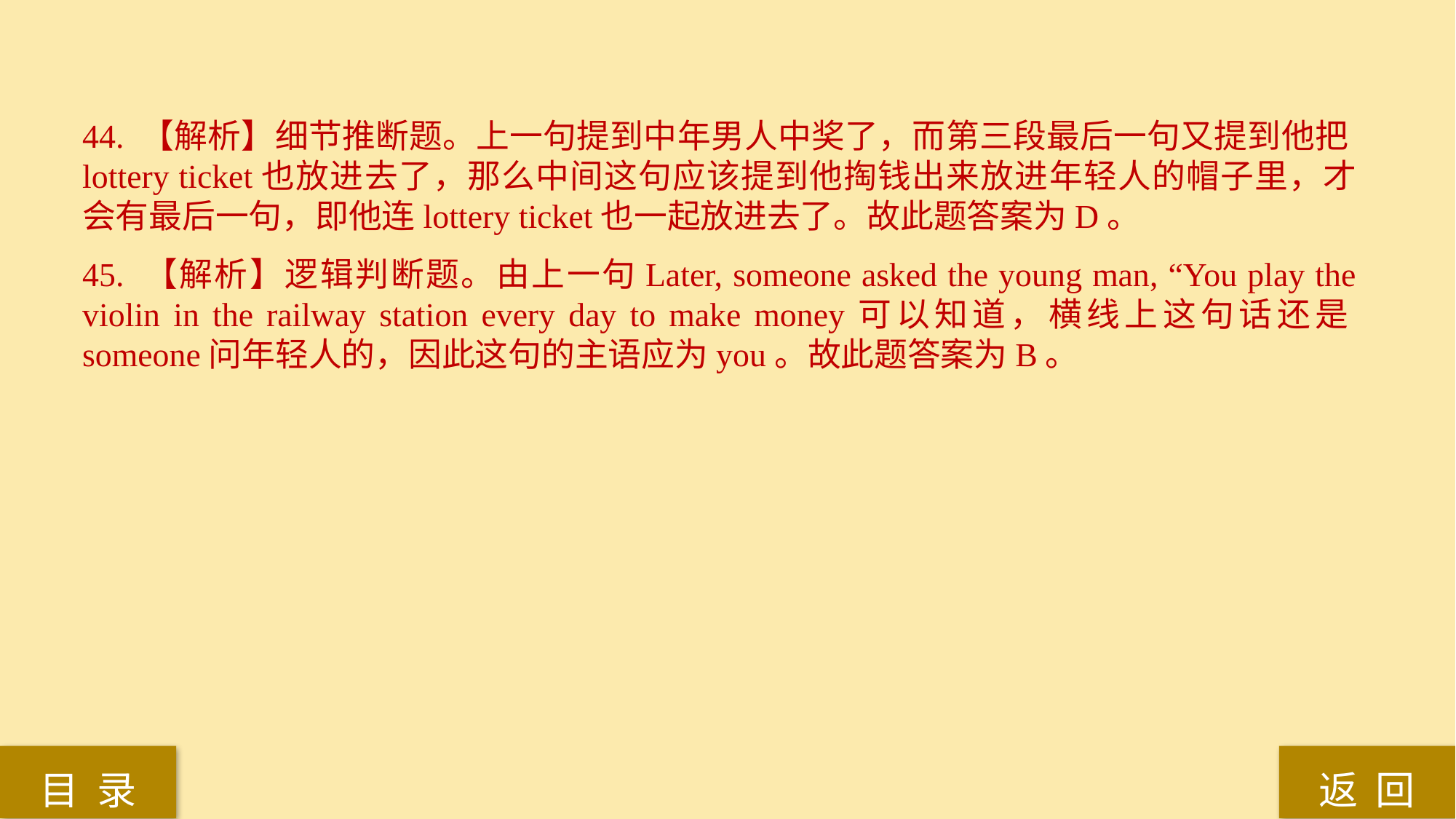

44. 【解析】细节推断题。上一句提到中年男人中奖了，而第三段最后一句又提到他把lottery ticket也放进去了，那么中间这句应该提到他掏钱出来放进年轻人的帽子里，才会有最后一句，即他连lottery ticket也一起放进去了。故此题答案为D。
45. 【解析】逻辑判断题。由上一句Later, someone asked the young man, “You play the violin in the railway station every day to make money可以知道，横线上这句话还是someone问年轻人的，因此这句的主语应为you。故此题答案为B。
返  回